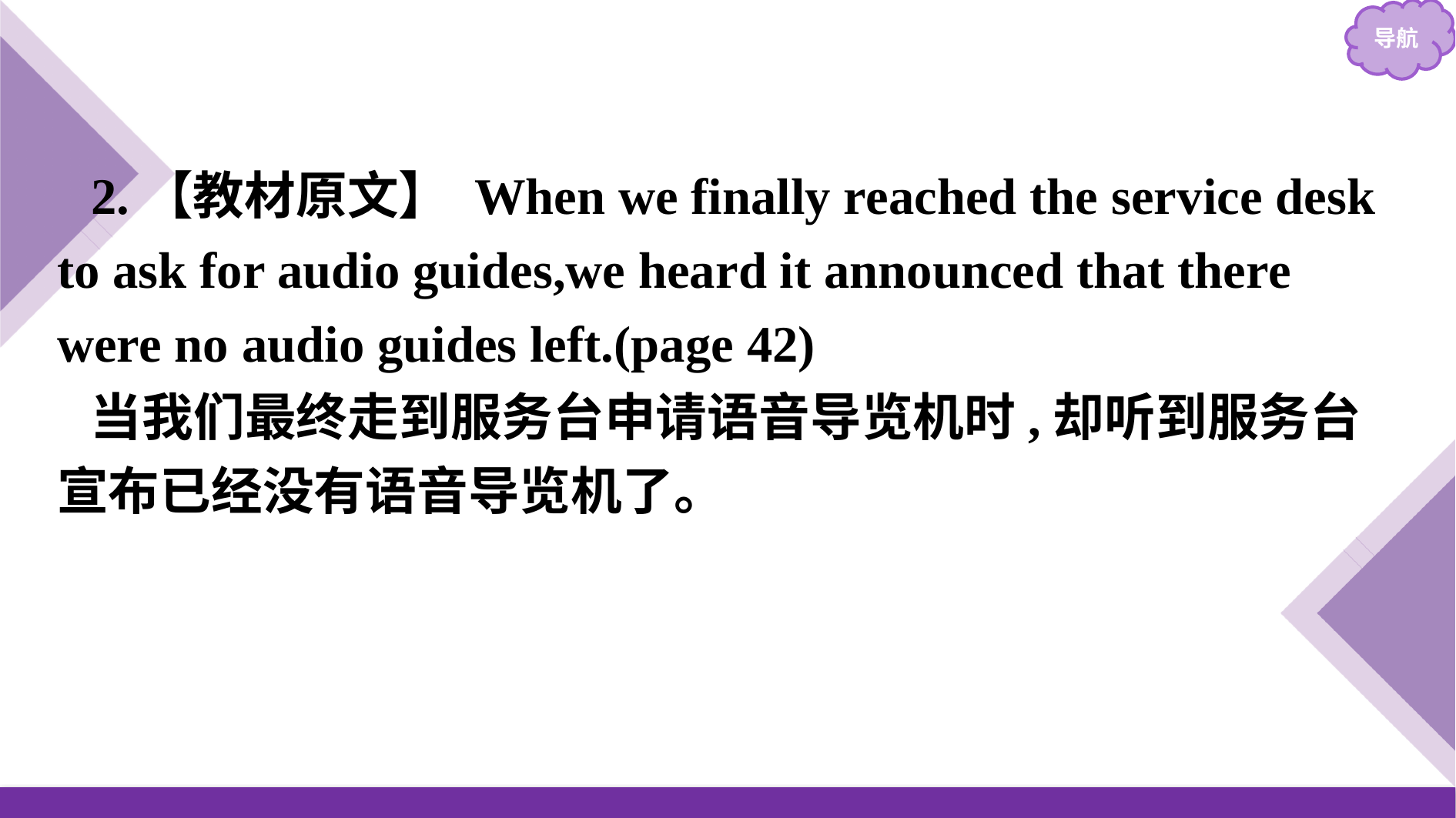

2.【教材原文】 When we finally reached the service desk to ask for audio guides,we heard it announced that there were no audio guides left.(page 42)
当我们最终走到服务台申请语音导览机时,却听到服务台宣布已经没有语音导览机了。